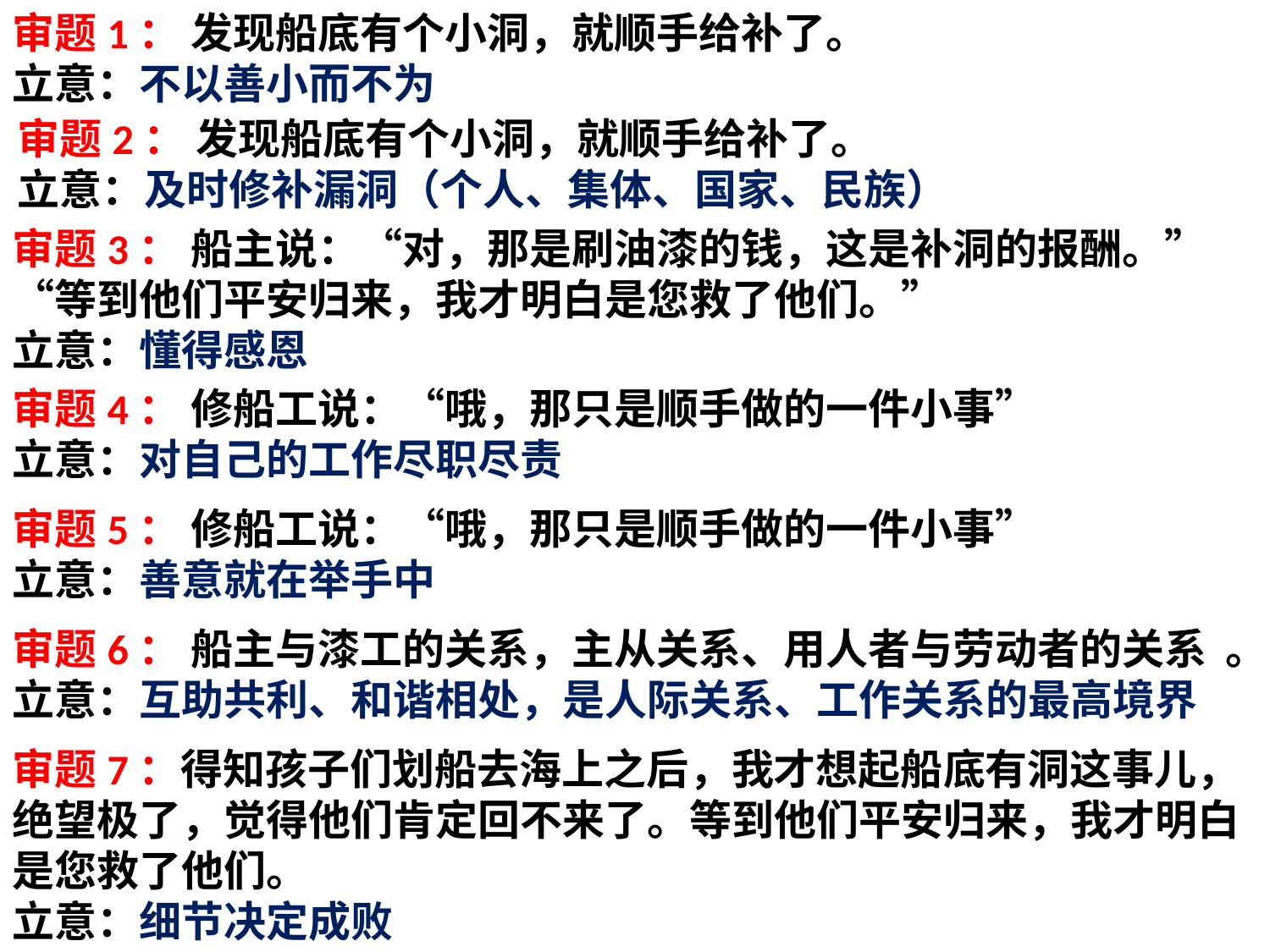

审题1： 发现船底有个小洞，就顺手给补了。
立意：不以善小而不为
审题2： 发现船底有个小洞，就顺手给补了。
立意：及时修补漏洞（个人、集体、国家、民族）
审题3： 船主说：“对，那是刷油漆的钱，这是补洞的报酬。”“等到他们平安归来，我才明白是您救了他们。”
立意：懂得感恩
审题4： 修船工说：“哦，那只是顺手做的一件小事”
立意：对自己的工作尽职尽责
审题5： 修船工说：“哦，那只是顺手做的一件小事”
立意：善意就在举手中
审题6： 船主与漆工的关系，主从关系、用人者与劳动者的关系  。
立意：互助共利、和谐相处，是人际关系、工作关系的最高境界
审题7：得知孩子们划船去海上之后，我才想起船底有洞这事儿，绝望极了，觉得他们肯定回不来了。等到他们平安归来，我才明白是您救了他们。
立意：细节决定成败